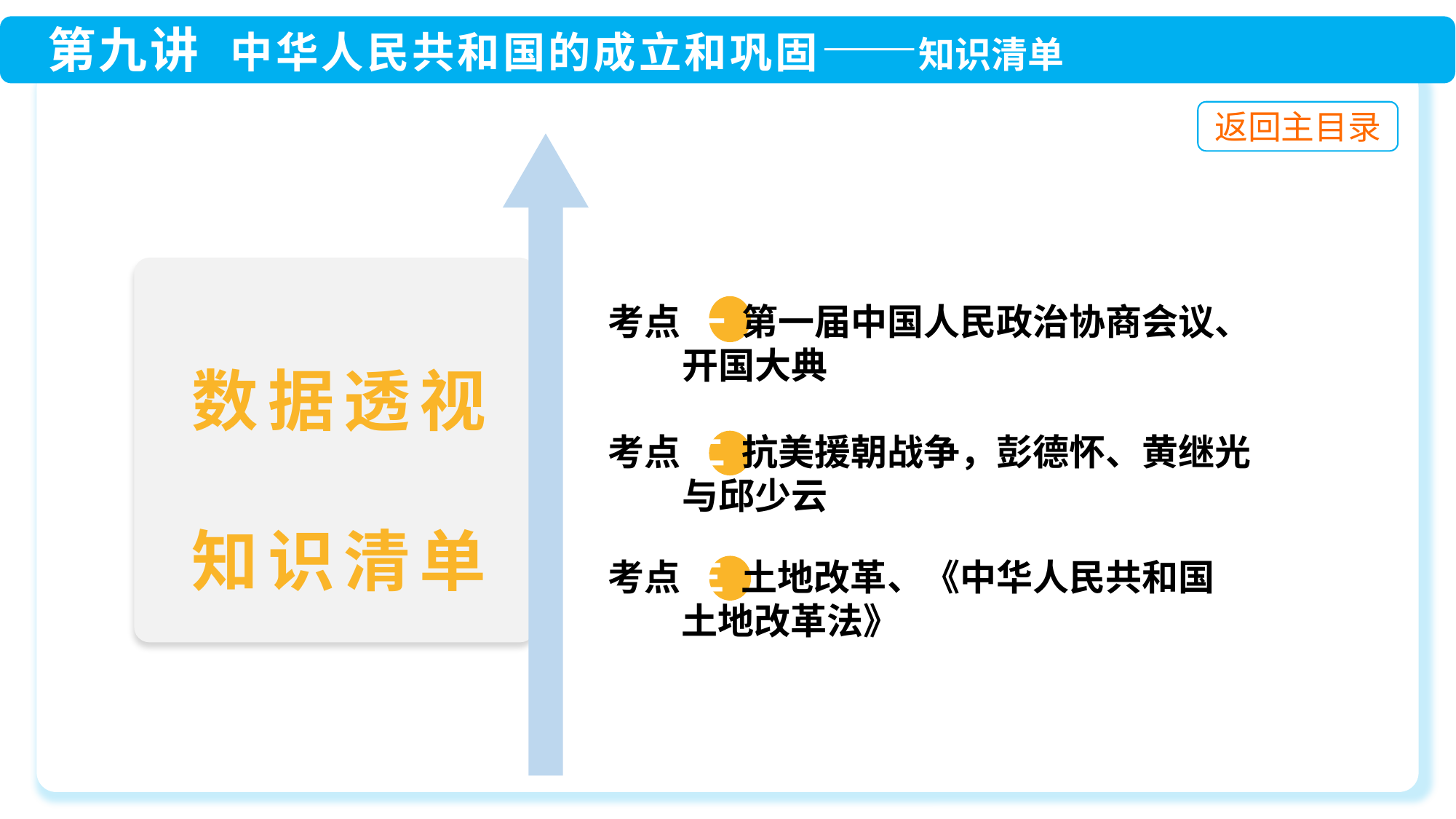

考点 一  第一届中国人民政治协商会议、
           开国大典
  考点 三  土地改革、《中华人民共和国
           土地改革法》
  考点 二  抗美援朝战争，彭德怀、黄继光
           与邱少云

数据透视
知识清单